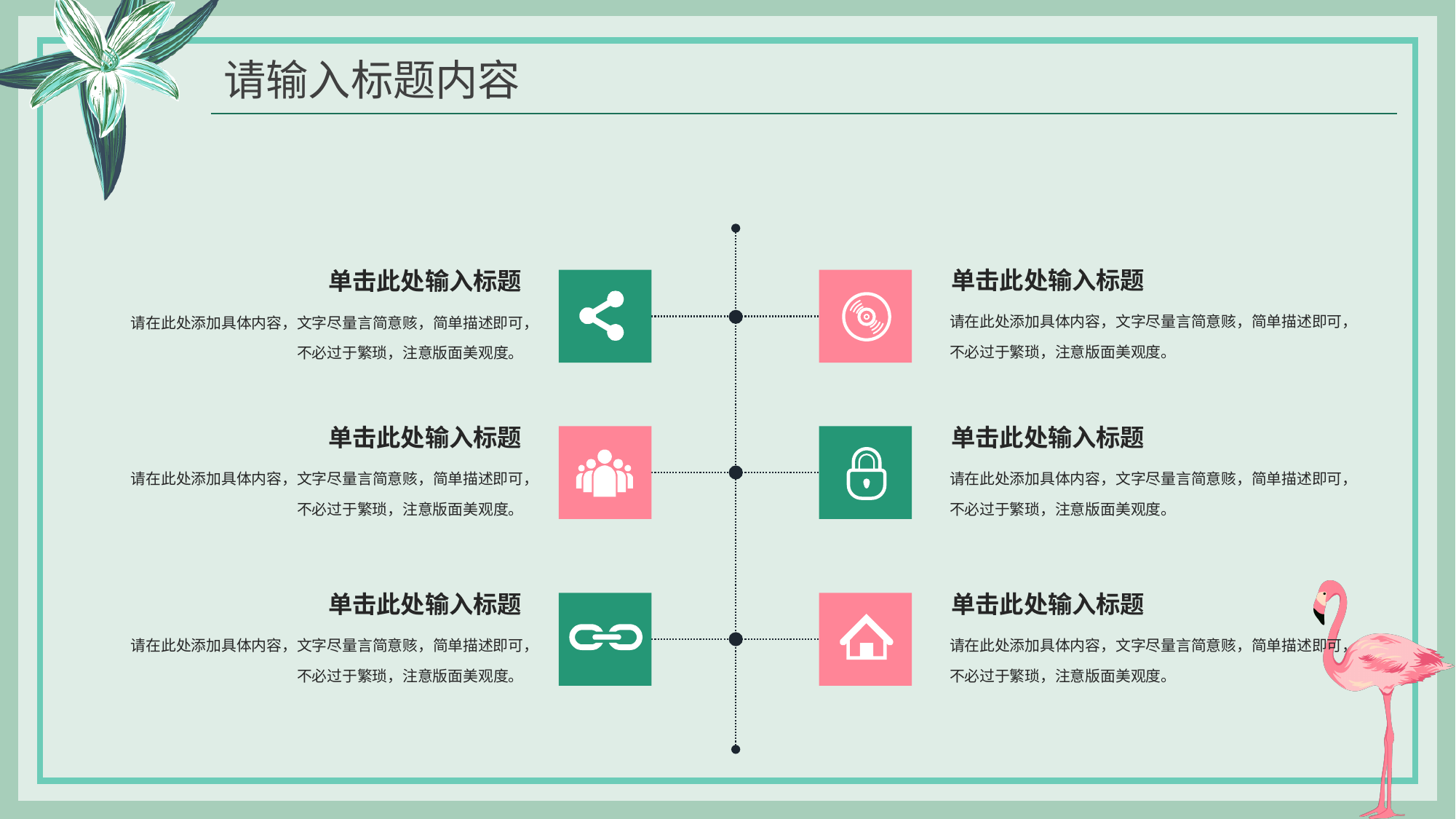

请输入标题内容
单击此处输入标题
单击此处输入标题

请在此处添加具体内容，文字尽量言简意赅，简单描述即可，不必过于繁琐，注意版面美观度。
请在此处添加具体内容，文字尽量言简意赅，简单描述即可，不必过于繁琐，注意版面美观度。

单击此处输入标题
单击此处输入标题

请在此处添加具体内容，文字尽量言简意赅，简单描述即可，不必过于繁琐，注意版面美观度。
请在此处添加具体内容，文字尽量言简意赅，简单描述即可，不必过于繁琐，注意版面美观度。

单击此处输入标题
单击此处输入标题

请在此处添加具体内容，文字尽量言简意赅，简单描述即可，不必过于繁琐，注意版面美观度。
请在此处添加具体内容，文字尽量言简意赅，简单描述即可，不必过于繁琐，注意版面美观度。